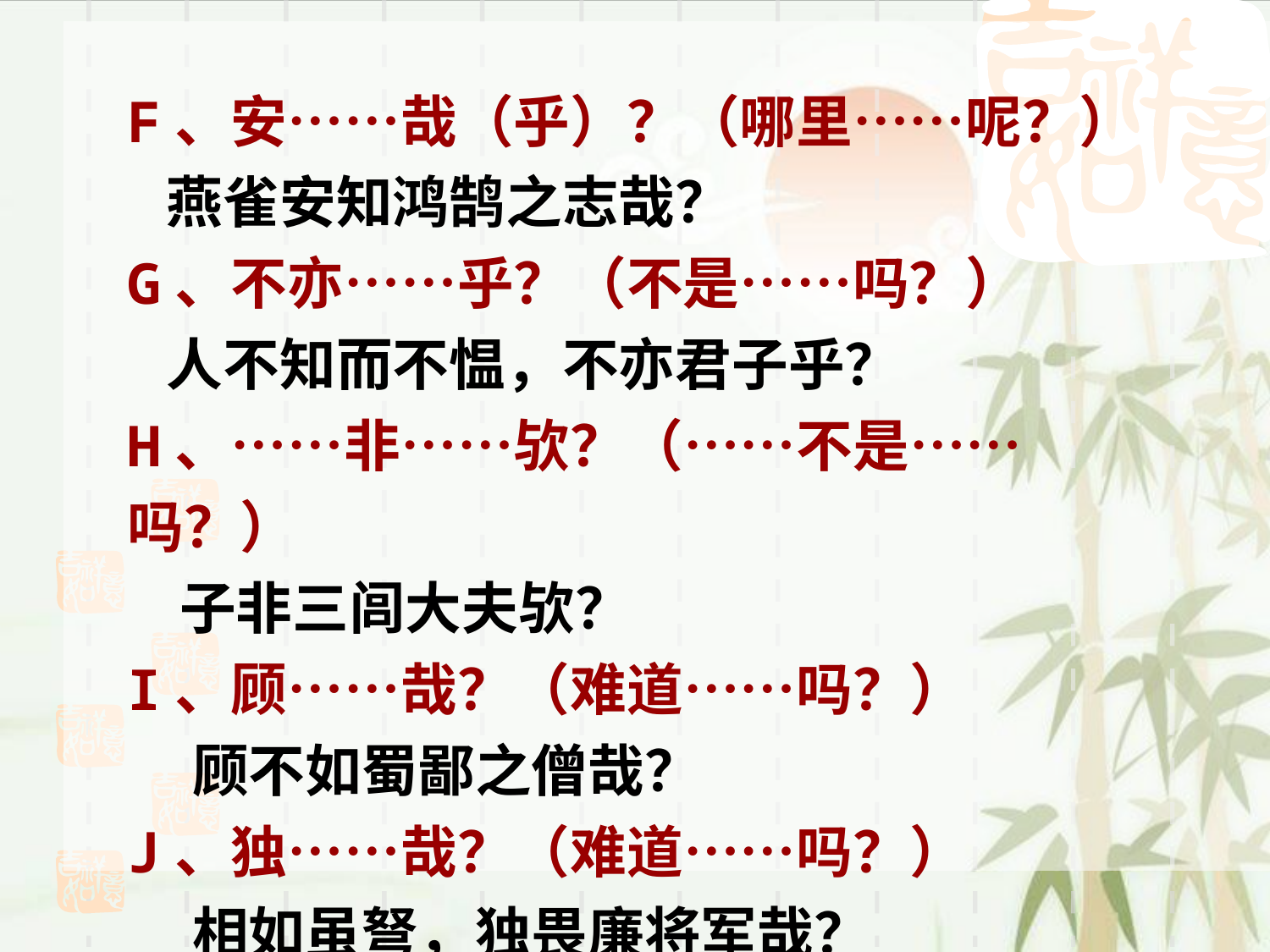

F、安……哉（乎）？（哪里……呢？）
  燕雀安知鸿鹄之志哉？
G、不亦……乎？（不是……吗？）
  人不知而不愠，不亦君子乎？
H、……非……欤？（……不是……吗？）
   子非三闾大夫欤？
I、顾……哉？（难道……吗？）
    顾不如蜀鄙之僧哉？
J、独……哉？（难道……吗？）
    相如虽弩，独畏廉将军哉？